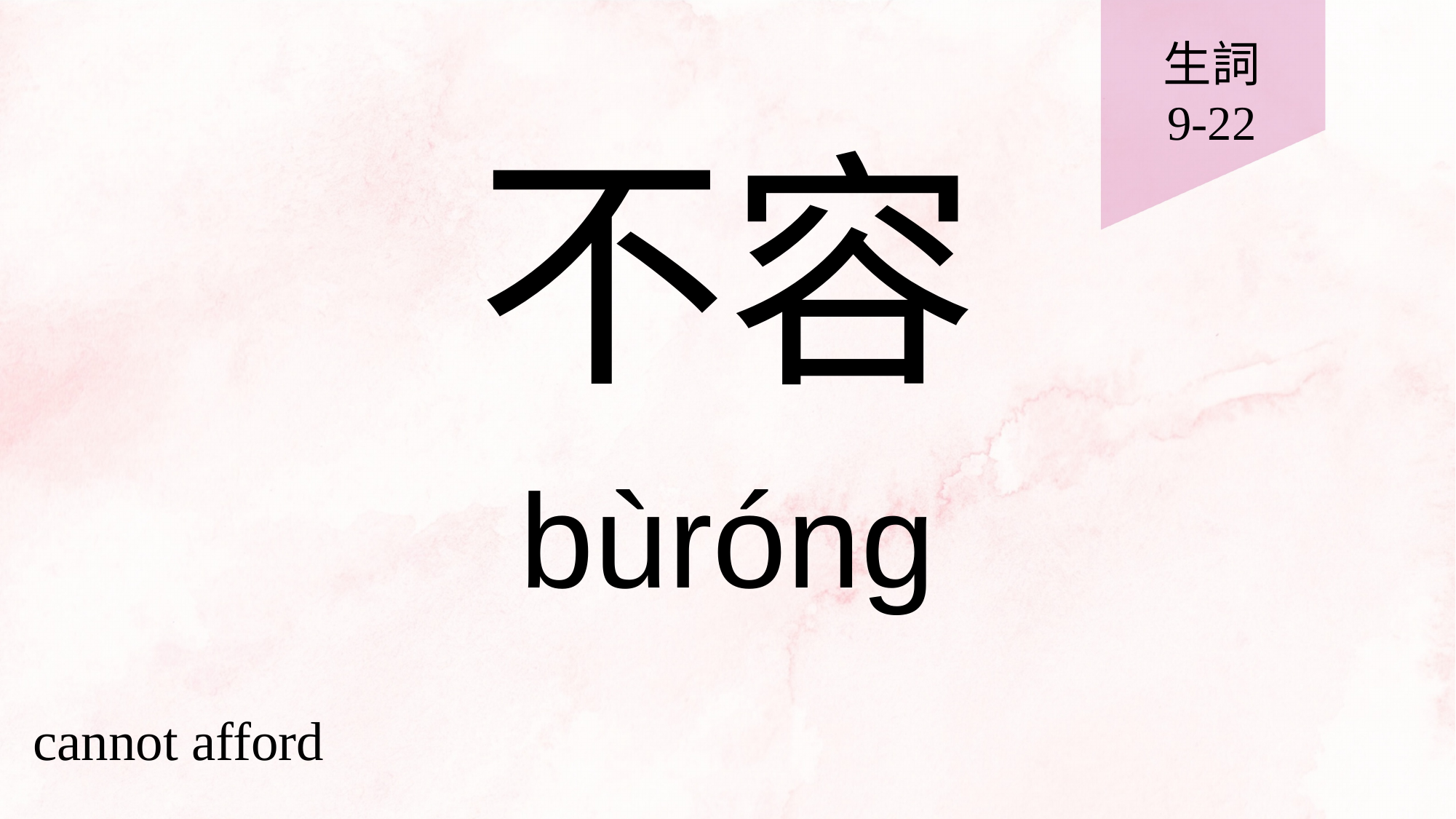

生詞
9-22
# 不容
bùróng
cannot afford